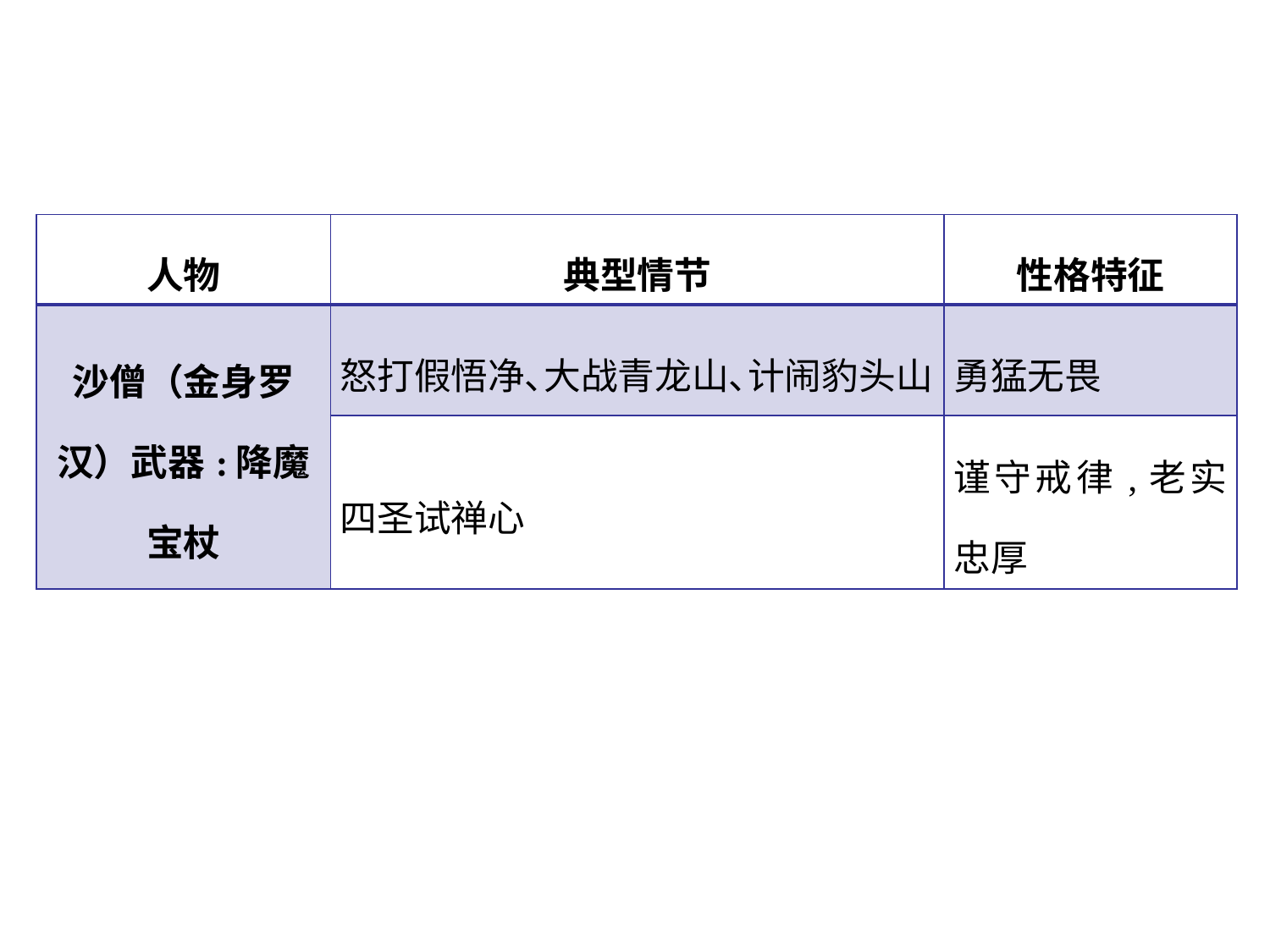

| 人物 | 典型情节 | 性格特征 |
| --- | --- | --- |
| 沙僧（金身罗汉）武器:降魔宝杖 | 怒打假悟净､大战青龙山､计闹豹头山 | 勇猛无畏 |
|  | 四圣试禅心 | 谨守戒律,老实忠厚 |